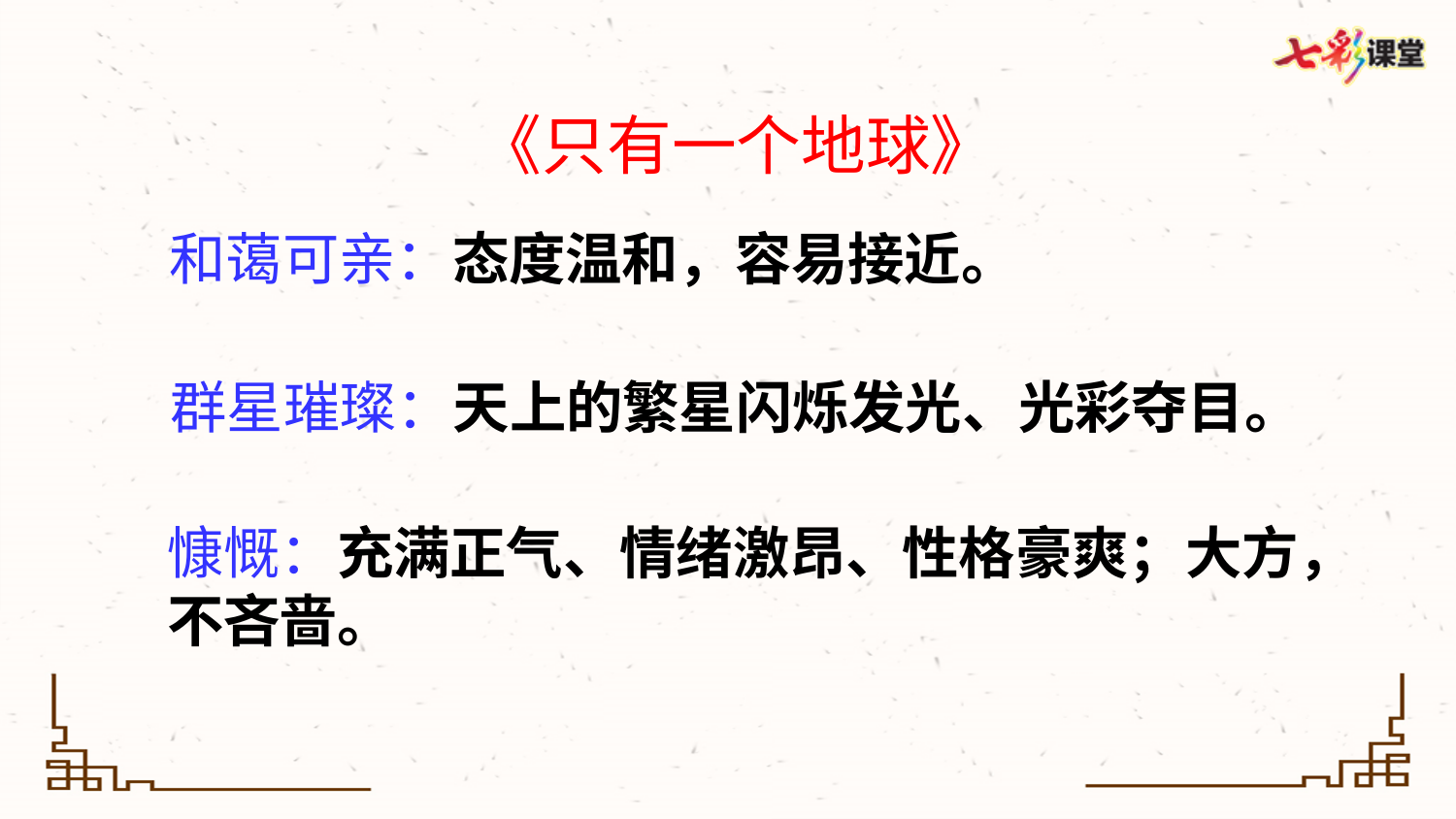

《只有一个地球》
和蔼可亲：态度温和，容易接近。
群星璀璨：天上的繁星闪烁发光、光彩夺目。
慷慨：充满正气、情绪激昂、性格豪爽；大方，不吝啬。